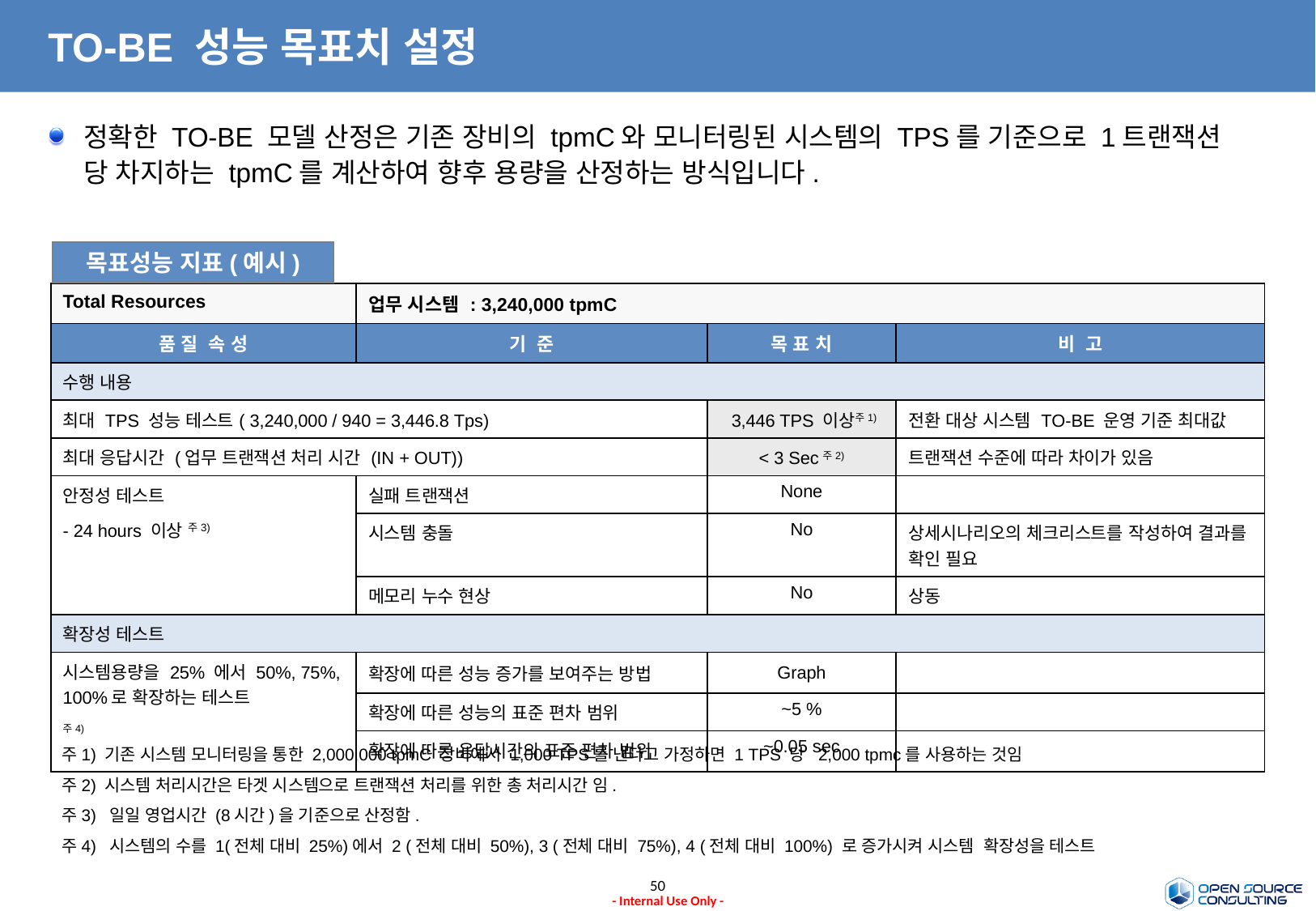

# TO-BE 성능 목표치 설정
정확한 TO-BE 모델 산정은 기존 장비의 tpmC와 모니터링된 시스템의 TPS를 기준으로 1트랜잭션 당 차지하는 tpmC를 계산하여 향후 용량을 산정하는 방식입니다.
목표성능 지표(예시)
| Total Resources | 업무 시스템 : 3,240,000 tpmC |  |  |
| --- | --- | --- | --- |
| 품 질 속 성 | 기 준 | 목 표 치 | 비 고 |
| 수행 내용 |  |  |  |
| 최대 TPS 성능 테스트( 3,240,000 / 940 = 3,446.8 Tps) |  | 3,446 TPS 이상주1) | 전환 대상 시스템 TO-BE 운영 기준 최대값 |
| 최대 응답시간 (업무 트랜잭션 처리 시간 (IN + OUT)) |  | < 3 Sec주2) | 트랜잭션 수준에 따라 차이가 있음 |
| 안정성 테스트 - 24 hours 이상 주3) | 실패 트랜잭션 | None |  |
|  | 시스템 충돌 | No | 상세시나리오의 체크리스트를 작성하여 결과를 확인 필요 |
|  | 메모리 누수 현상 | No | 상동 |
| 확장성 테스트 |  |  |  |
| 시스템용량을 25% 에서 50%, 75%, 100%로 확장하는 테스트 주4) | 확장에 따른 성능 증가를 보여주는 방법 | Graph |  |
|  | 확장에 따른 성능의 표준 편차 범위 | ~5 % |  |
|  | 확장에 따른 응답시간의 표준 편차 범위 | ~0.05 sec |  |
주1) 기존 시스템 모니터링을 통한 2,000,000 tpmC 장비에서 1,000 TPS를 낸다고 가정하면 1 TPS 당  2,000 tpmc를 사용하는 것임
주2) 시스템 처리시간은 타겟 시스템으로 트랜잭션 처리를 위한 총 처리시간 임.
주3)  일일 영업시간 (8시간)을 기준으로 산정함.
주4)  시스템의 수를 1(전체 대비 25%)에서 2 (전체 대비 50%), 3 (전체 대비 75%), 4 (전체 대비 100%) 로 증가시켜 시스템  확장성을 테스트